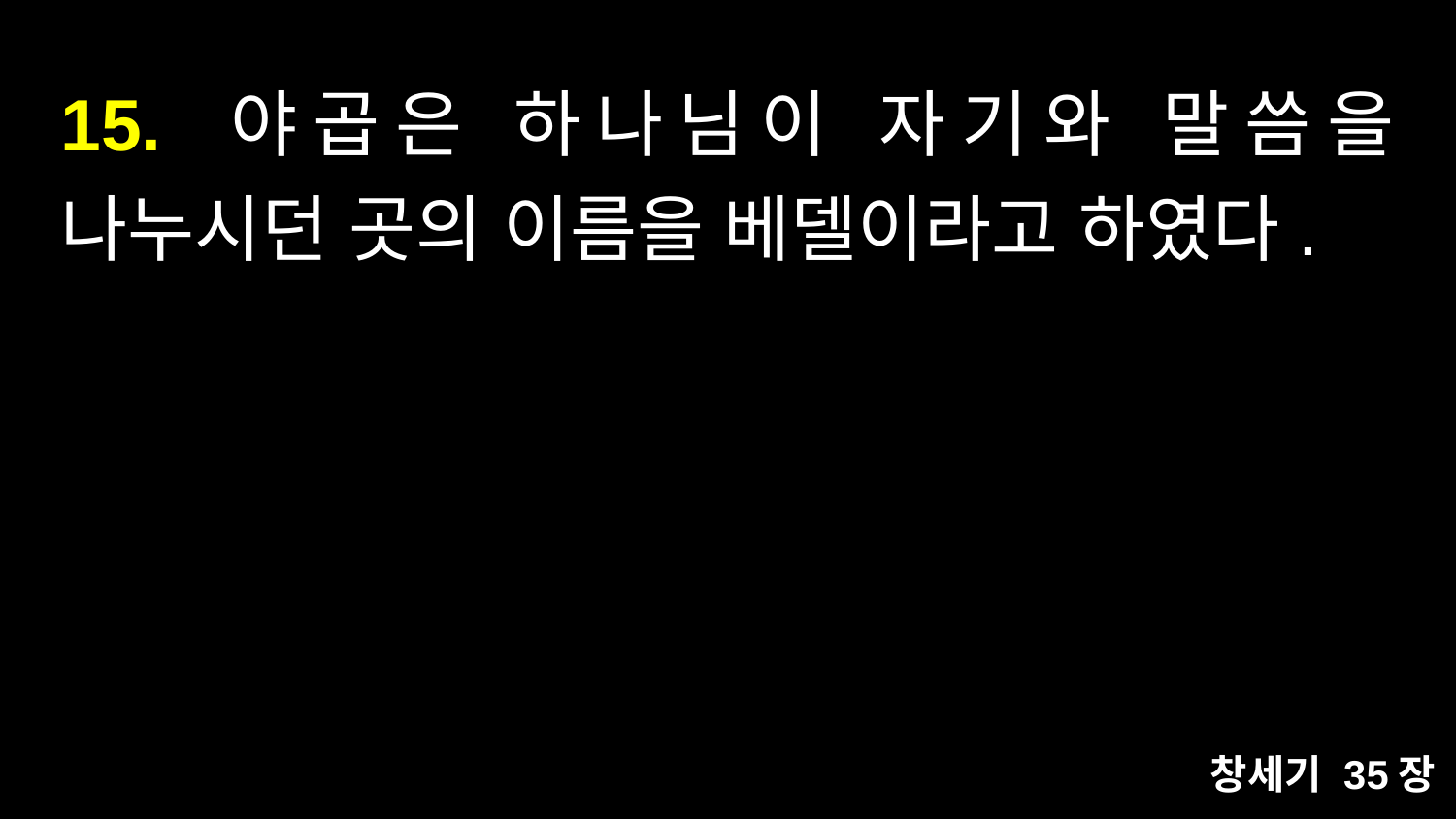

# 15. 야곱은 하나님이 자기와 말씀을 나누시던 곳의 이름을 베델이라고 하였다.
창세기 35장